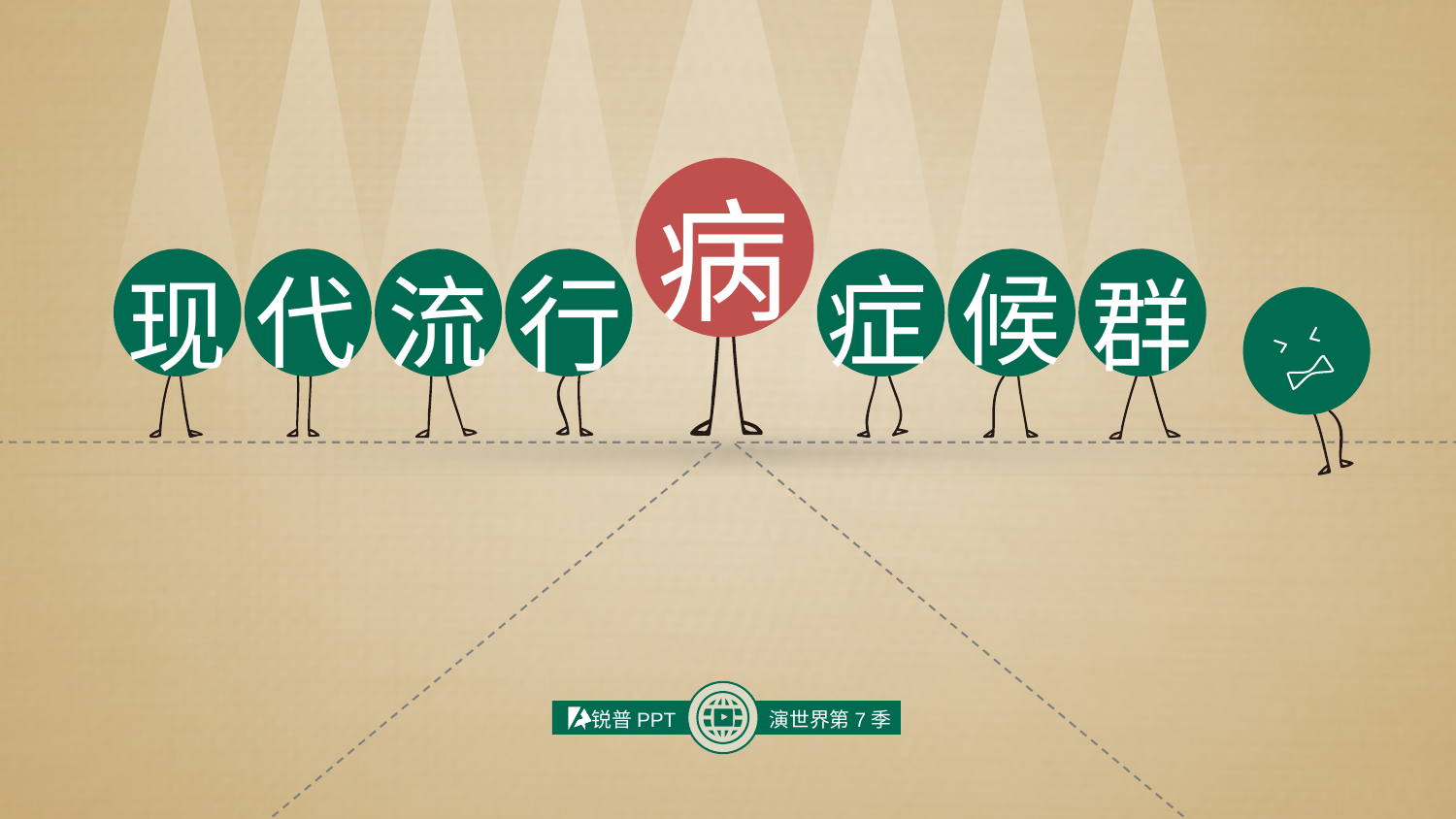

病

候
症
行
代
流
现
群

锐普PPT                演世界第7季